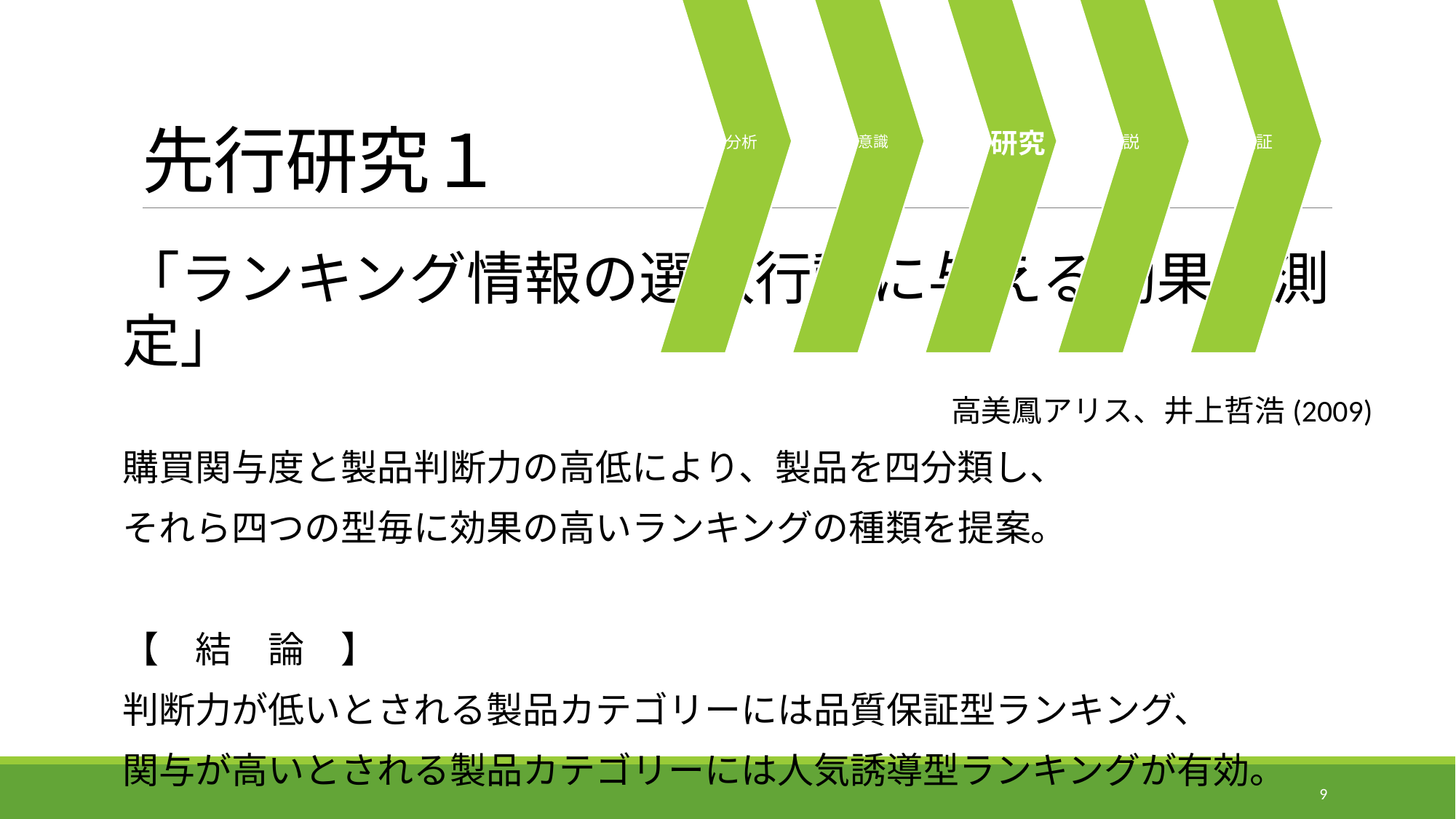

現状分析
問題意識
先行研究
仮説
検証
# 先行研究１
「ランキング情報の選択行動に与える効果の測定」
高美鳳アリス、井上哲浩(2009)
購買関与度と製品判断力の高低により、製品を四分類し、
それら四つの型毎に効果の高いランキングの種類を提案。

【　結　論　】
判断力が低いとされる製品カテゴリーには品質保証型ランキング、
関与が高いとされる製品カテゴリーには人気誘導型ランキングが有効。
9